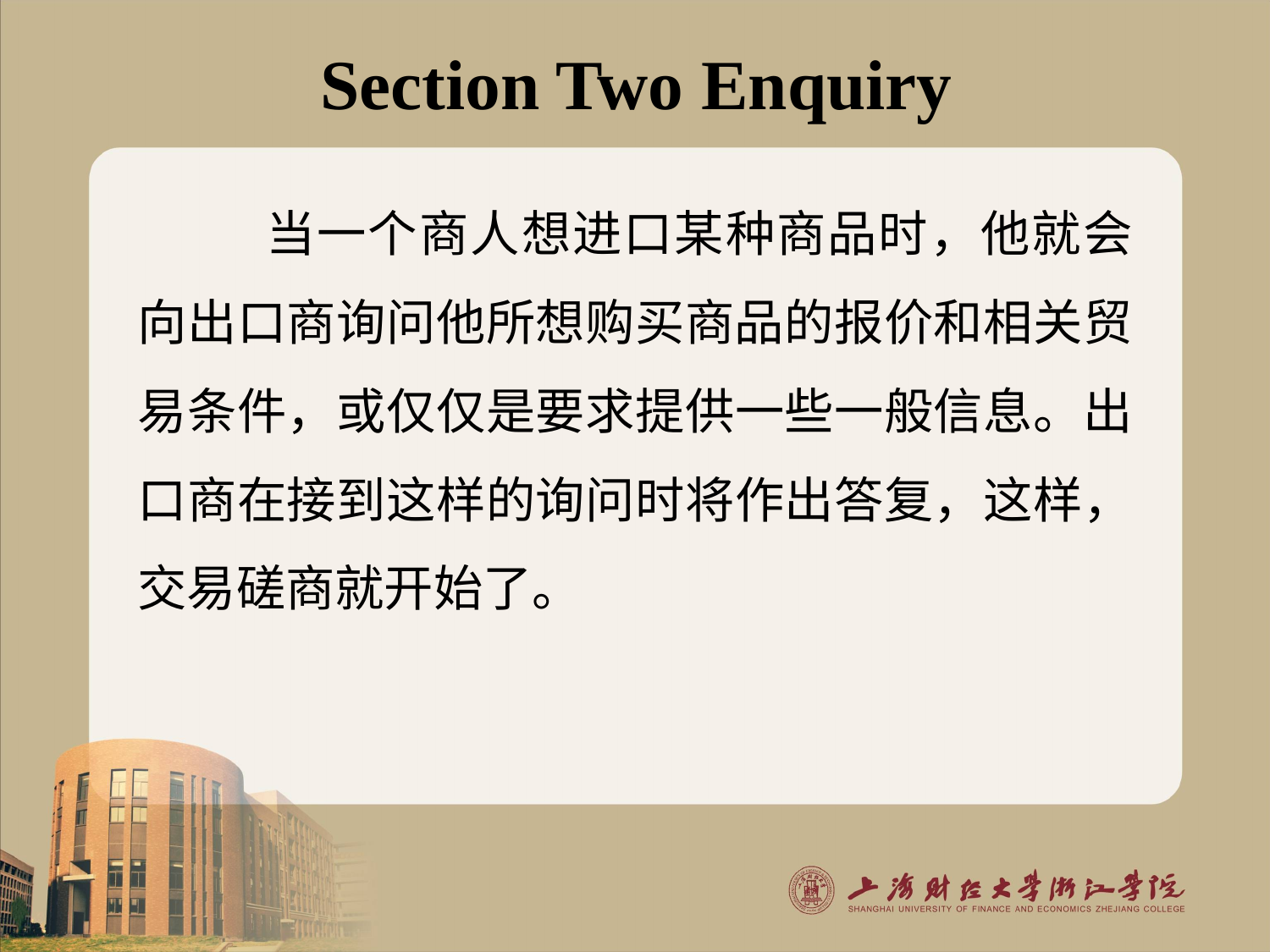

# Section Two Enquiry
         当一个商人想进口某种商品时，他就会向出口商询问他所想购买商品的报价和相关贸易条件，或仅仅是要求提供一些一般信息。出口商在接到这样的询问时将作出答复，这样，交易磋商就开始了。